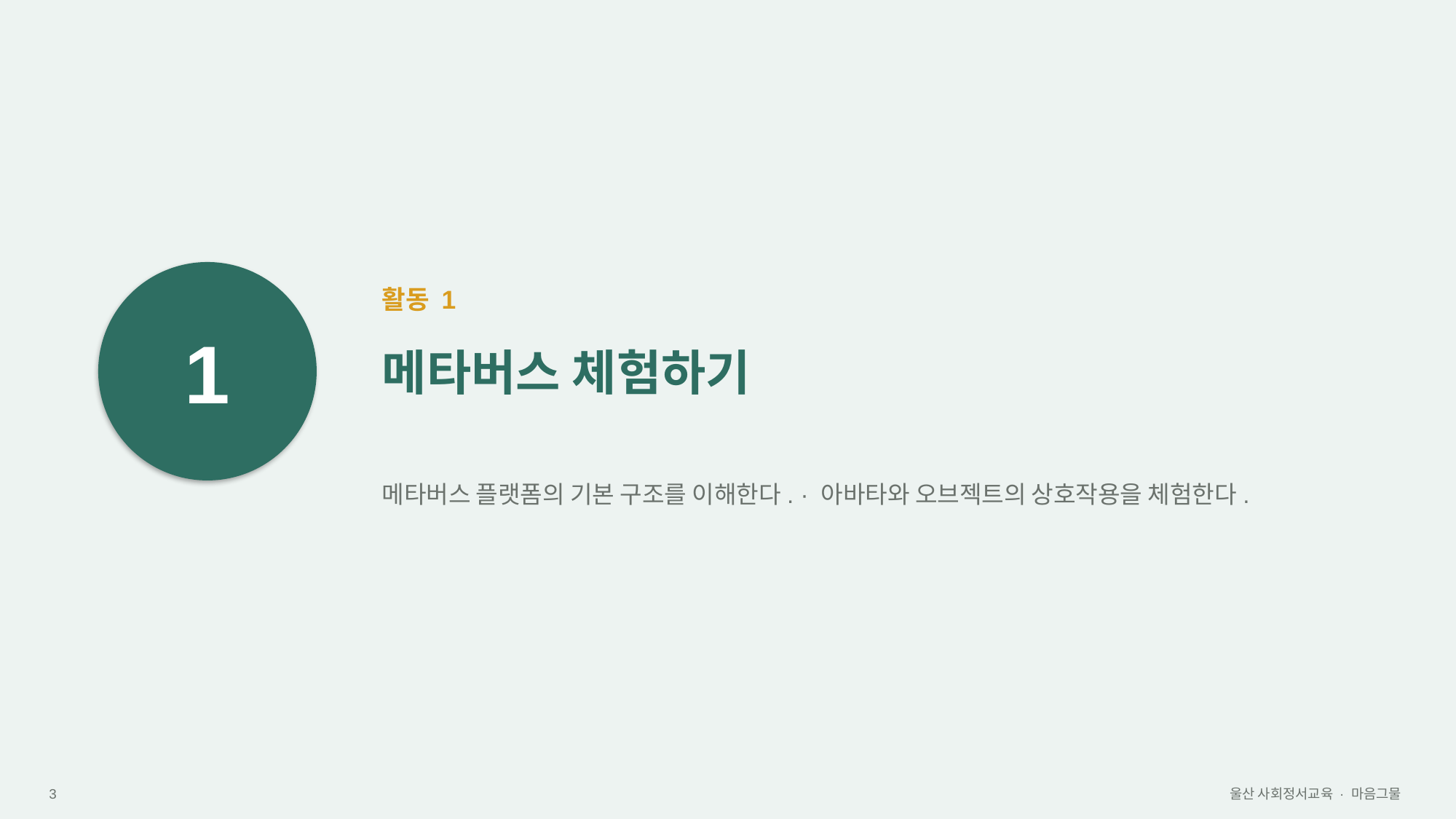

1
활동 1
메타버스 체험하기
메타버스 플랫폼의 기본 구조를 이해한다. · 아바타와 오브젝트의 상호작용을 체험한다.
3
울산 사회정서교육 · 마음그물